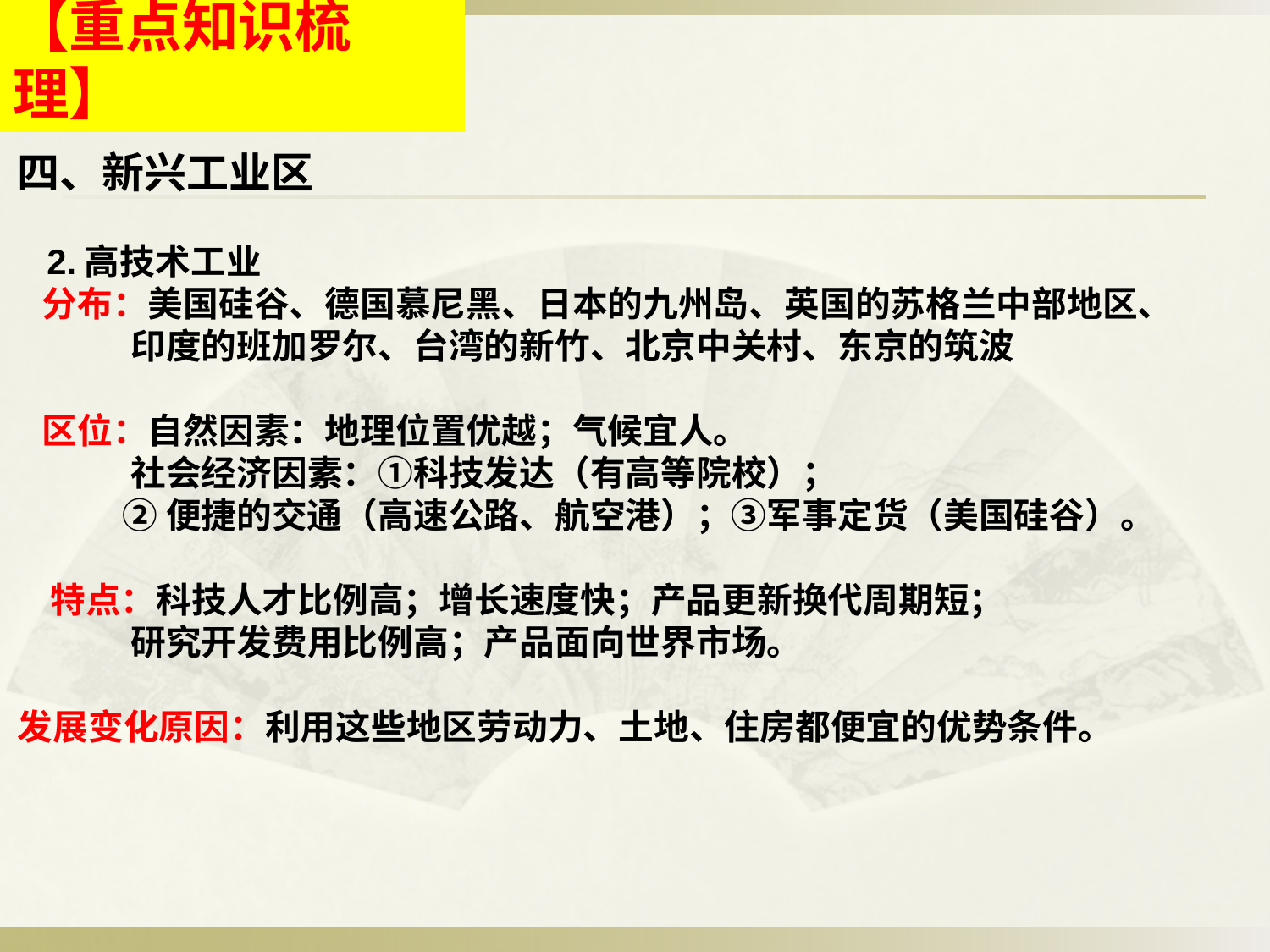

【重点知识梳理】
四、新兴工业区

   2.高技术工业
  分布：美国硅谷、德国慕尼黑、日本的九州岛、英国的苏格兰中部地区、
             印度的班加罗尔、台湾的新竹、北京中关村、东京的筑波

  区位：自然因素：地理位置优越；气候宜人。
             社会经济因素：①科技发达（有高等院校）；
             ②便捷的交通（高速公路、航空港）；③军事定货（美国硅谷）。

   特点：科技人才比例高；增长速度快；产品更新换代周期短；
             研究开发费用比例高；产品面向世界市场。

发展变化原因：利用这些地区劳动力、土地、住房都便宜的优势条件。